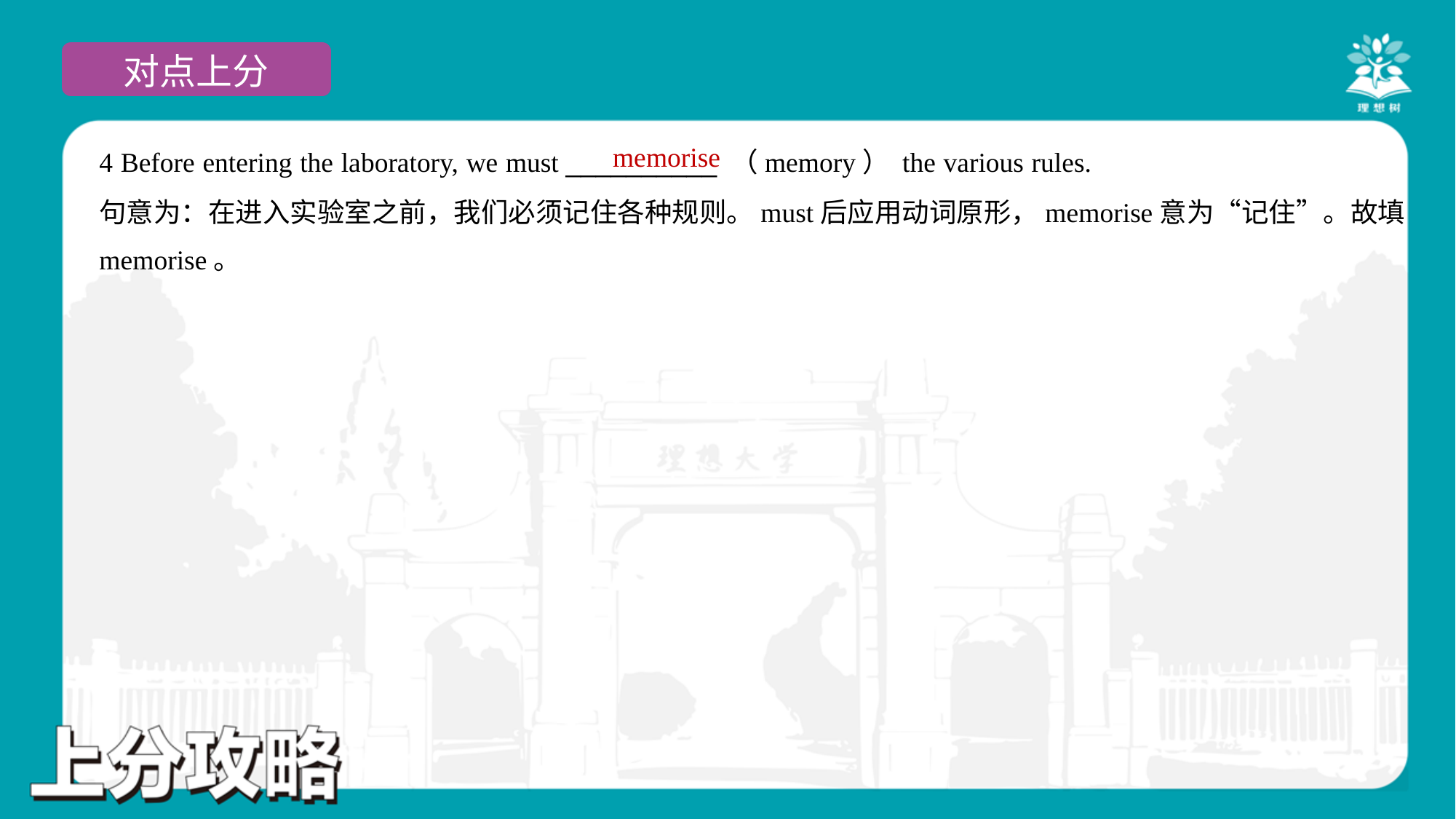

memorise
4 Before entering the laboratory, we must __________ （memory） the various rules.
句意为：在进入实验室之前，我们必须记住各种规则。must后应用动词原形，memorise意为“记住”。故填
memorise。